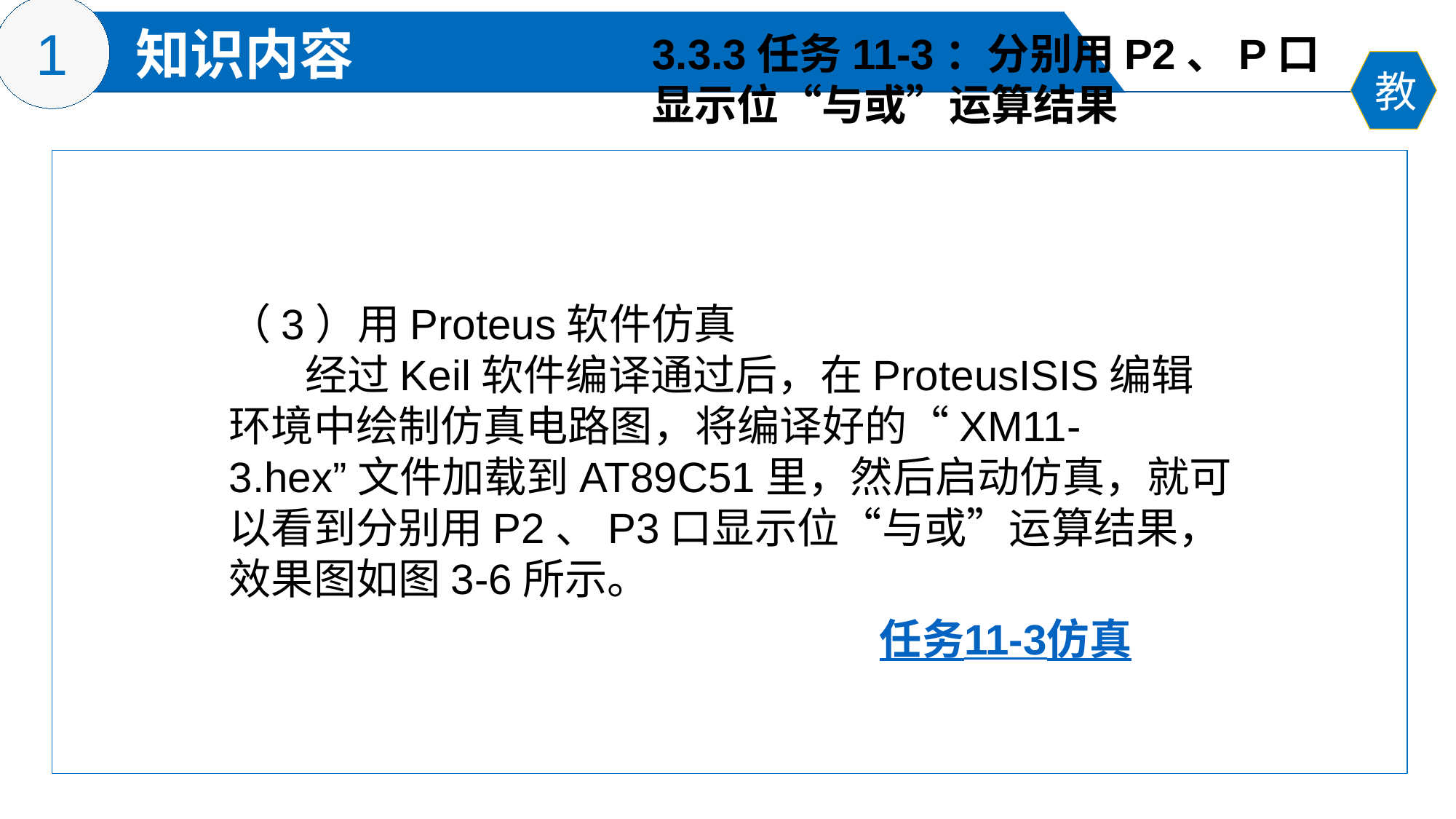

3.3.3任务11-3：分别用P2、P口
显示位“与或”运算结果
（3）用Proteus软件仿真
       经过Keil软件编译通过后，在ProteusISIS编辑环境中绘制仿真电路图，将编译好的“XM11-3.hex”文件加载到AT89C51里，然后启动仿真，就可以看到分别用P2、P3口显示位“与或”运算结果，效果图如图3-6所示。
任务11-3仿真